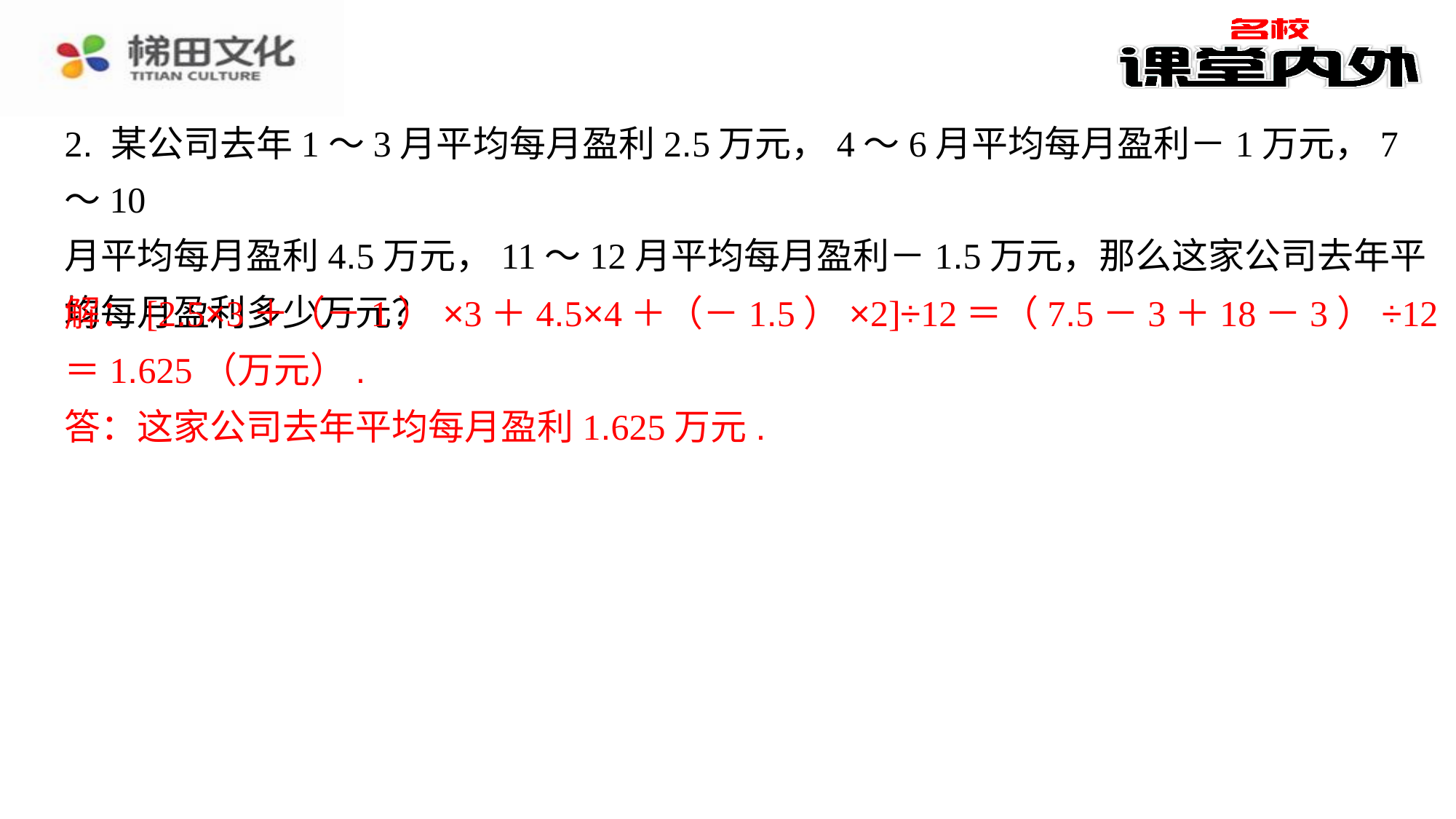

2. 某公司去年1～3月平均每月盈利2.5万元，4～6月平均每月盈利－1万元，7～10
月平均每月盈利4.5万元，11～12月平均每月盈利－1.5万元，那么这家公司去年平
均每月盈利多少万元？
解：[2.5×3＋（－1）×3＋4.5×4＋（－1.5）×2]÷12＝（7.5－3＋18－3）÷12
＝1.625（万元）.
答：这家公司去年平均每月盈利1.625万元.
解：[2.5×3＋（－1）×3＋4.5×4＋（－1.5）×2]÷12＝（7.5－3＋18－3）÷12
＝1.625（万元）.
答：这家公司去年平均每月盈利1.625万元.